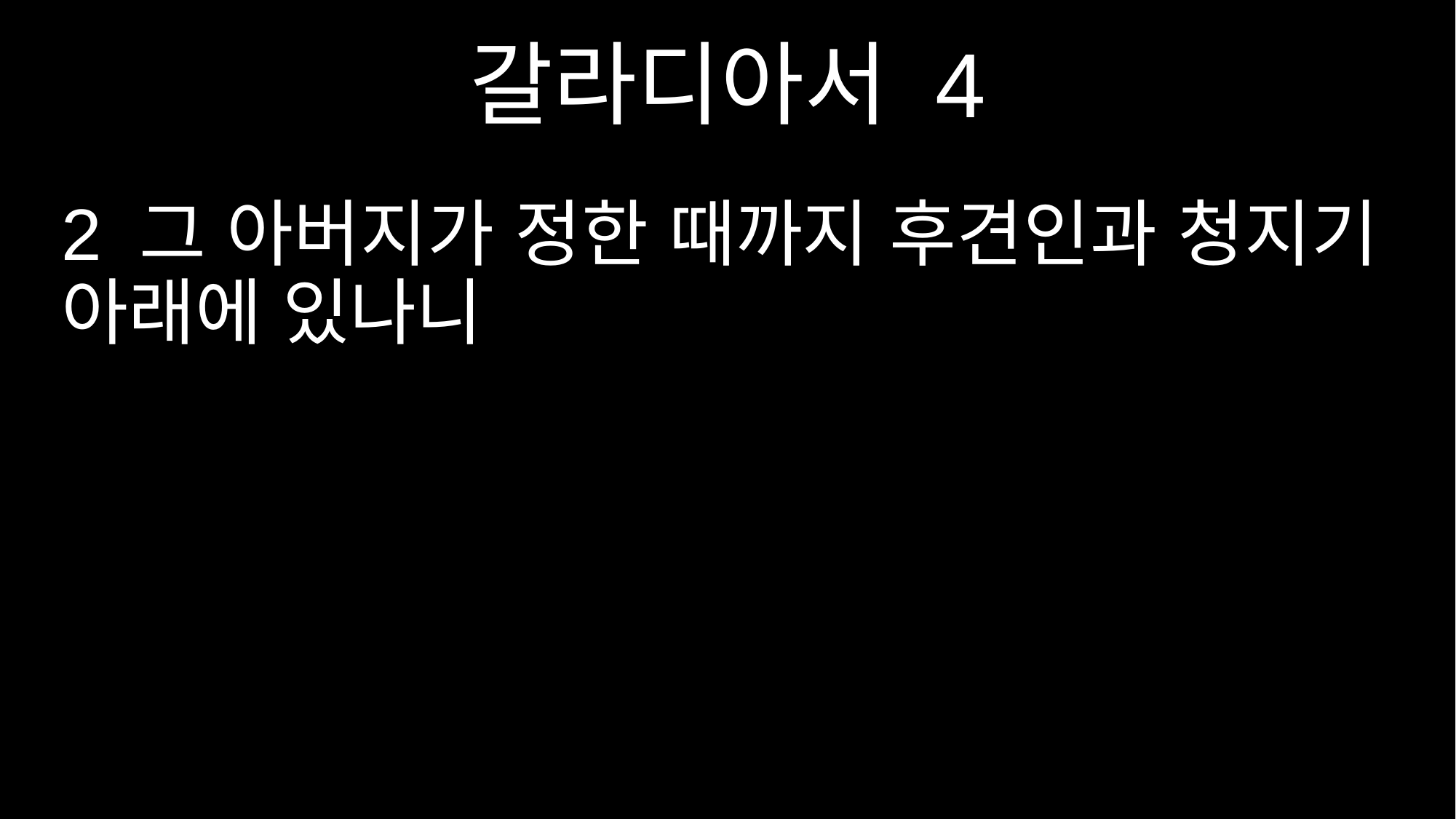

갈라디아서 4
2 그 아버지가 정한 때까지 후견인과 청지기 아래에 있나니